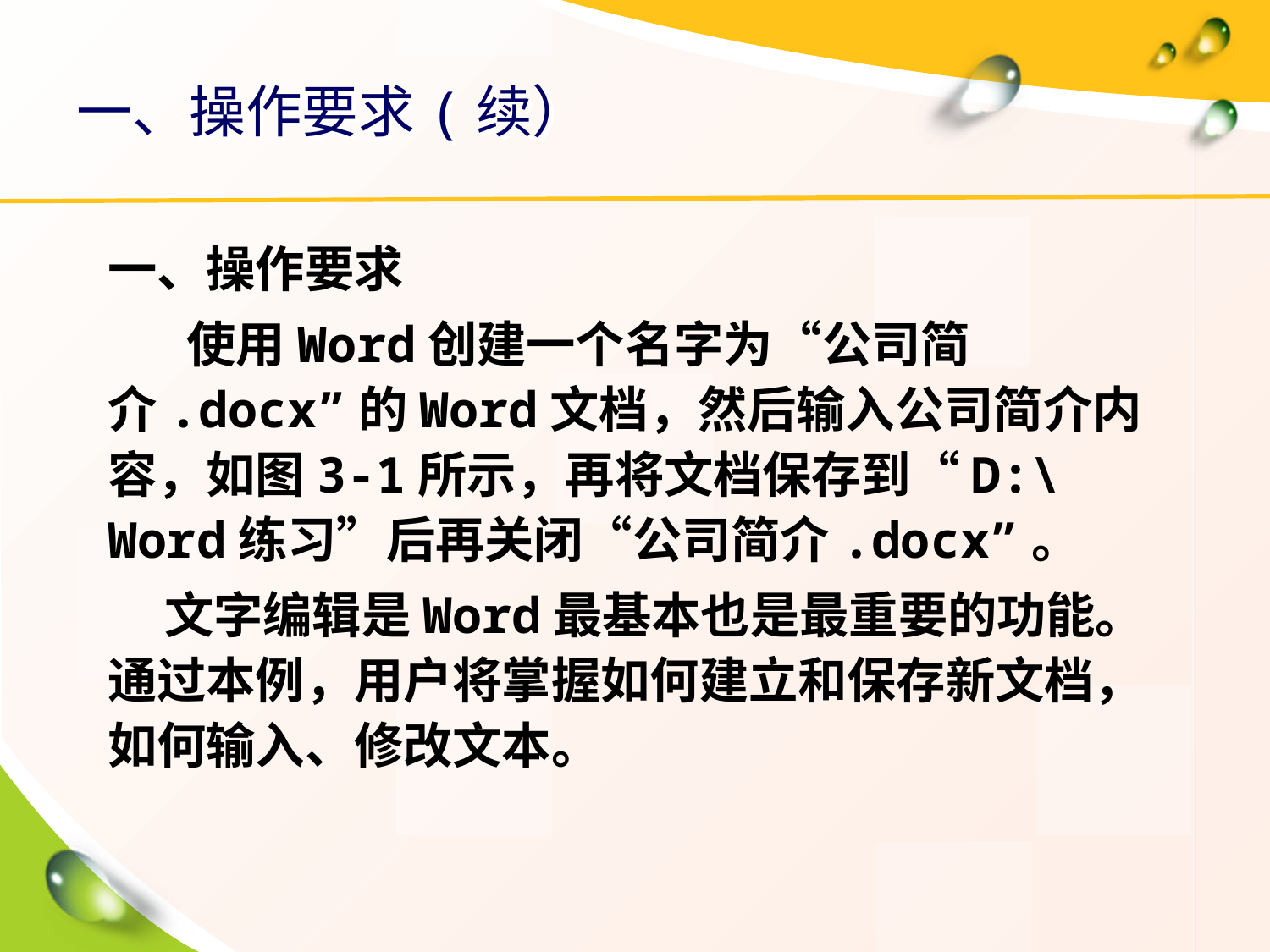

# 一、操作要求(续）
一、操作要求
      使用Word创建一个名字为“公司简介.docx”的Word文档，然后输入公司简介内容，如图3-1所示，再将文档保存到“D:\Word练习”后再关闭“公司简介.docx”。
    文字编辑是Word最基本也是最重要的功能。通过本例，用户将掌握如何建立和保存新文档，如何输入、修改文本。